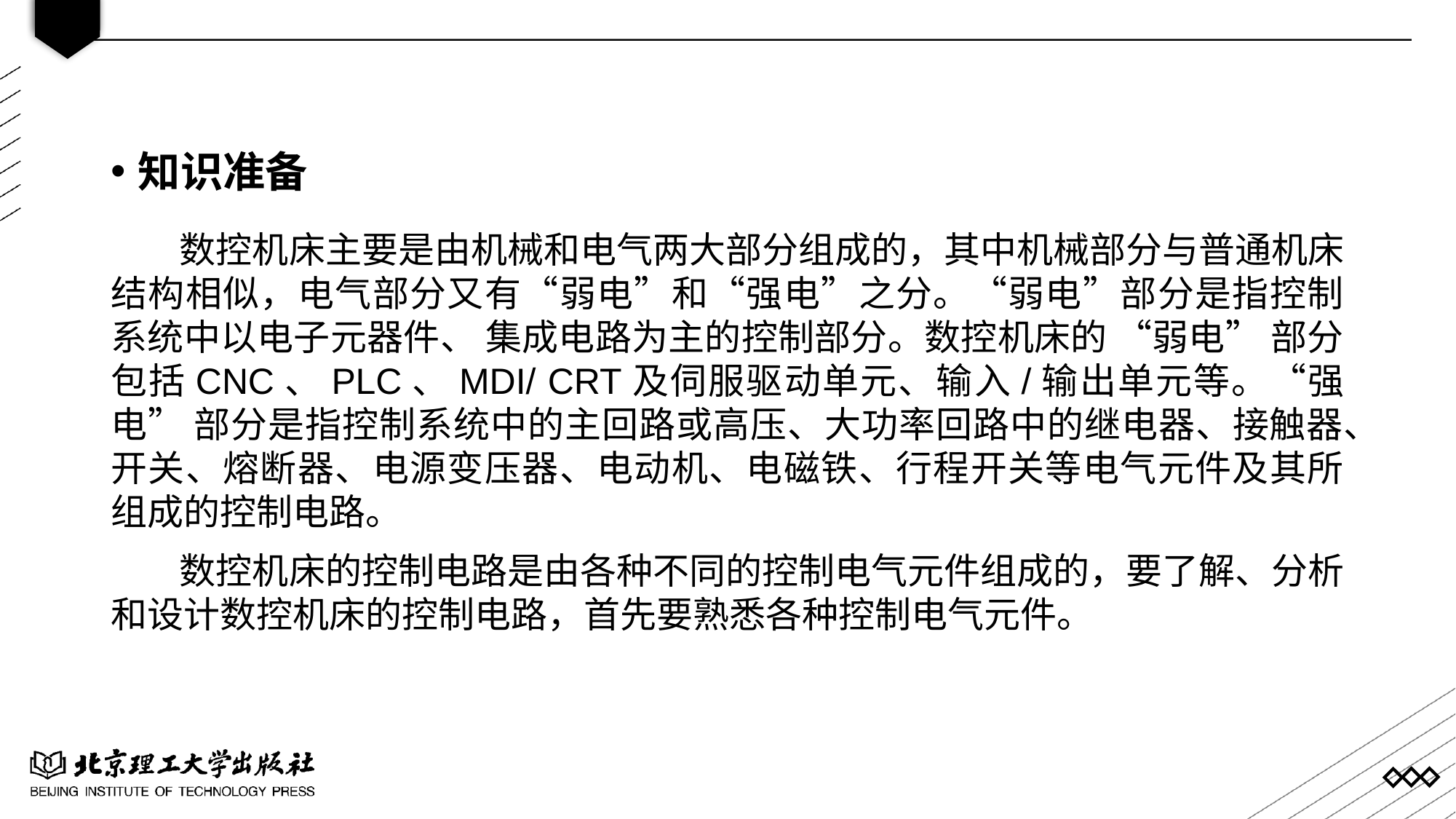

知识准备
数控机床主要是由机械和电气两大部分组成的，其中机械部分与普通机床结构相似，电气部分又有“弱电”和“强电”之分。“弱电”部分是指控制系统中以电子元器件、 集成电路为主的控制部分。数控机床的 “弱电” 部分包括CNC、PLC、MDI/ CRT及伺服驱动单元、输入/输出单元等。“强电” 部分是指控制系统中的主回路或高压、大功率回路中的继电器、接触器、开关、熔断器、电源变压器、电动机、电磁铁、行程开关等电气元件及其所组成的控制电路。
数控机床的控制电路是由各种不同的控制电气元件组成的，要了解、分析和设计数控机床的控制电路，首先要熟悉各种控制电气元件。